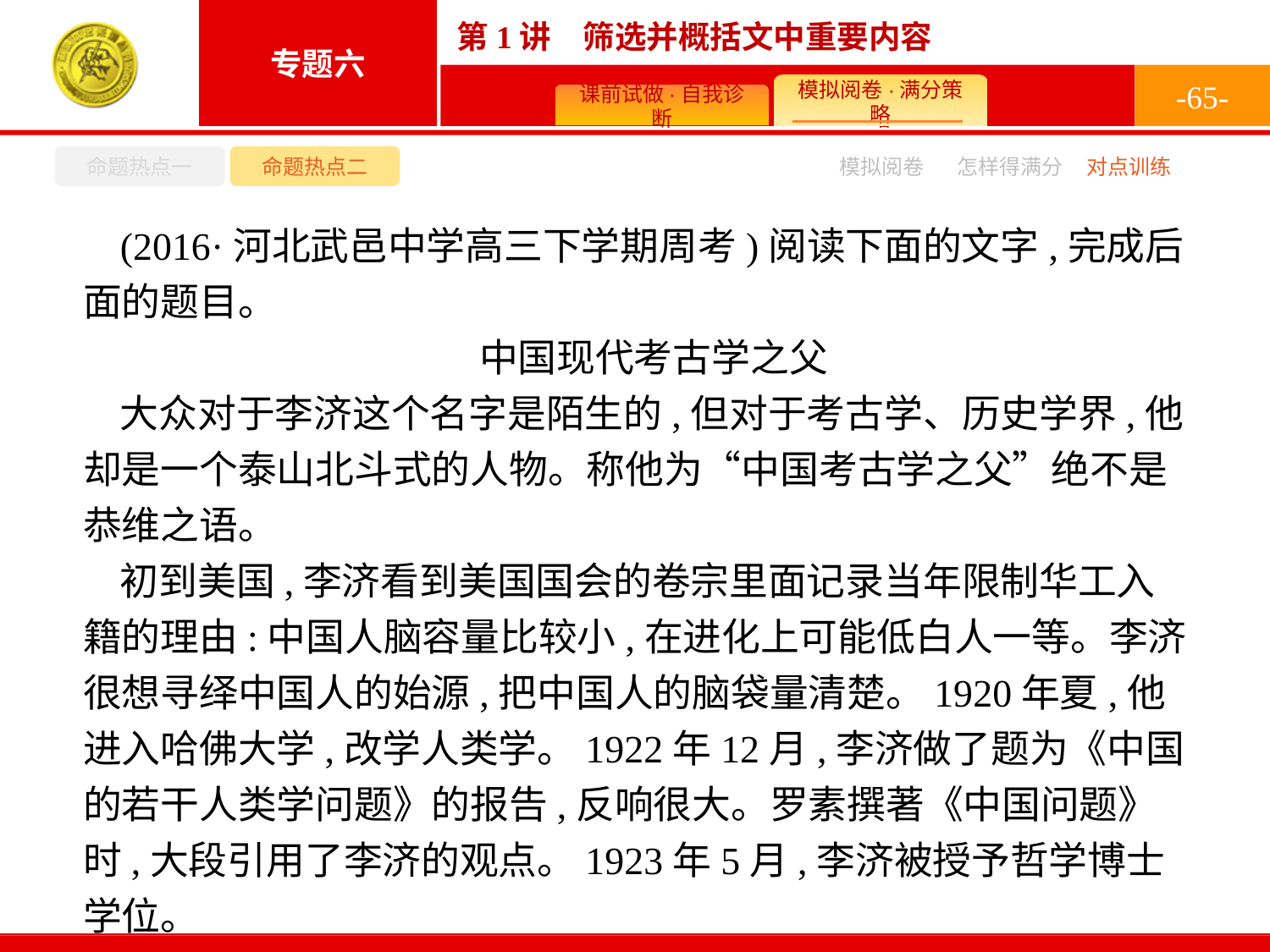

-65-
命题热点一
命题热点二
怎样得满分
模拟阅卷
对点训练
(2016·河北武邑中学高三下学期周考)阅读下面的文字,完成后面的题目。
中国现代考古学之父
大众对于李济这个名字是陌生的,但对于考古学、历史学界,他却是一个泰山北斗式的人物。称他为“中国考古学之父”绝不是恭维之语。
初到美国,李济看到美国国会的卷宗里面记录当年限制华工入籍的理由:中国人脑容量比较小,在进化上可能低白人一等。李济很想寻绎中国人的始源,把中国人的脑袋量清楚。1920年夏,他进入哈佛大学,改学人类学。1922年12月,李济做了题为《中国的若干人类学问题》的报告,反响很大。罗素撰著《中国问题》时,大段引用了李济的观点。1923年5月,李济被授予哲学博士学位。